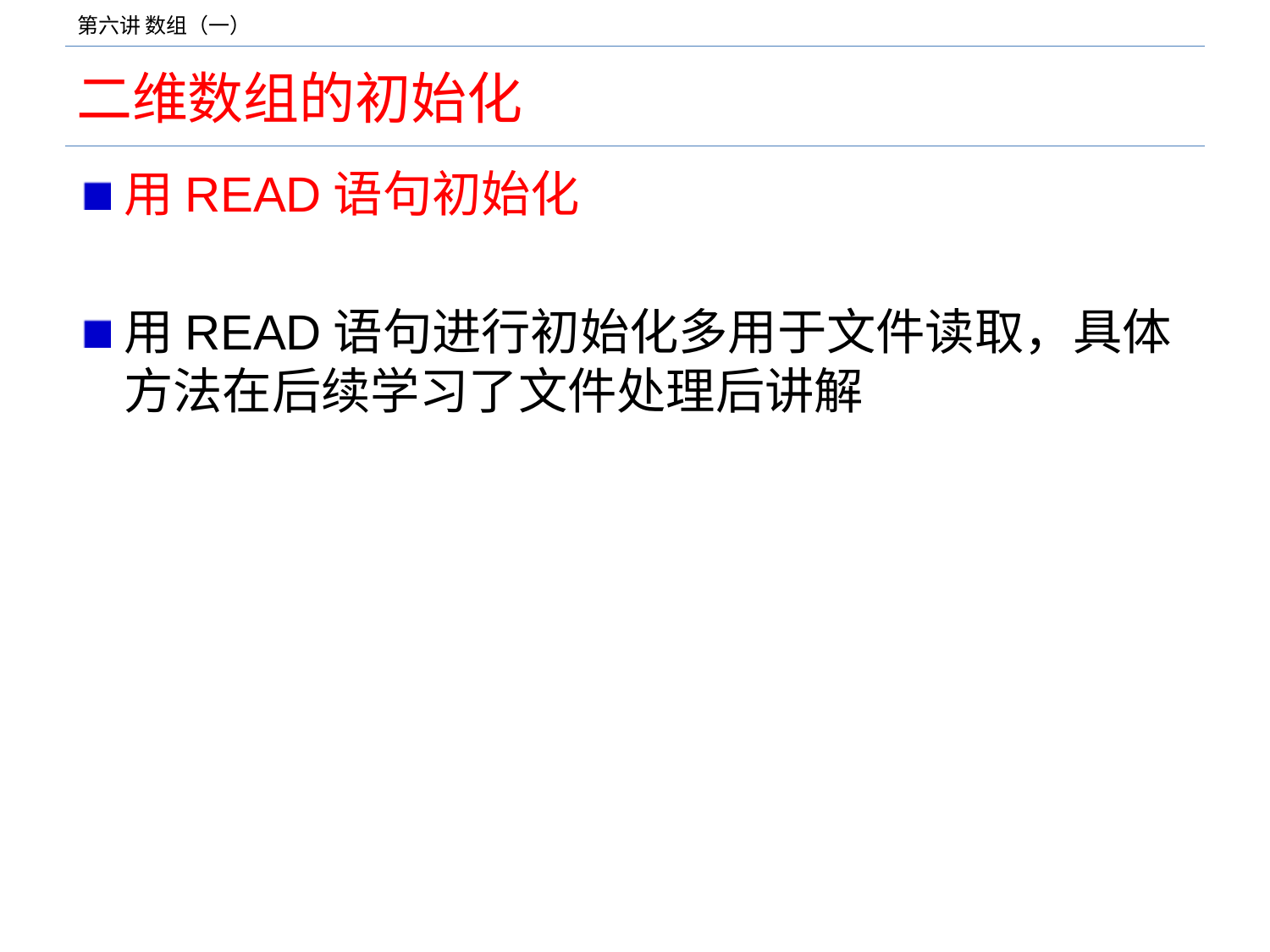

# 二维数组的初始化
用READ语句初始化

用READ语句进行初始化多用于文件读取，具体方法在后续学习了文件处理后讲解